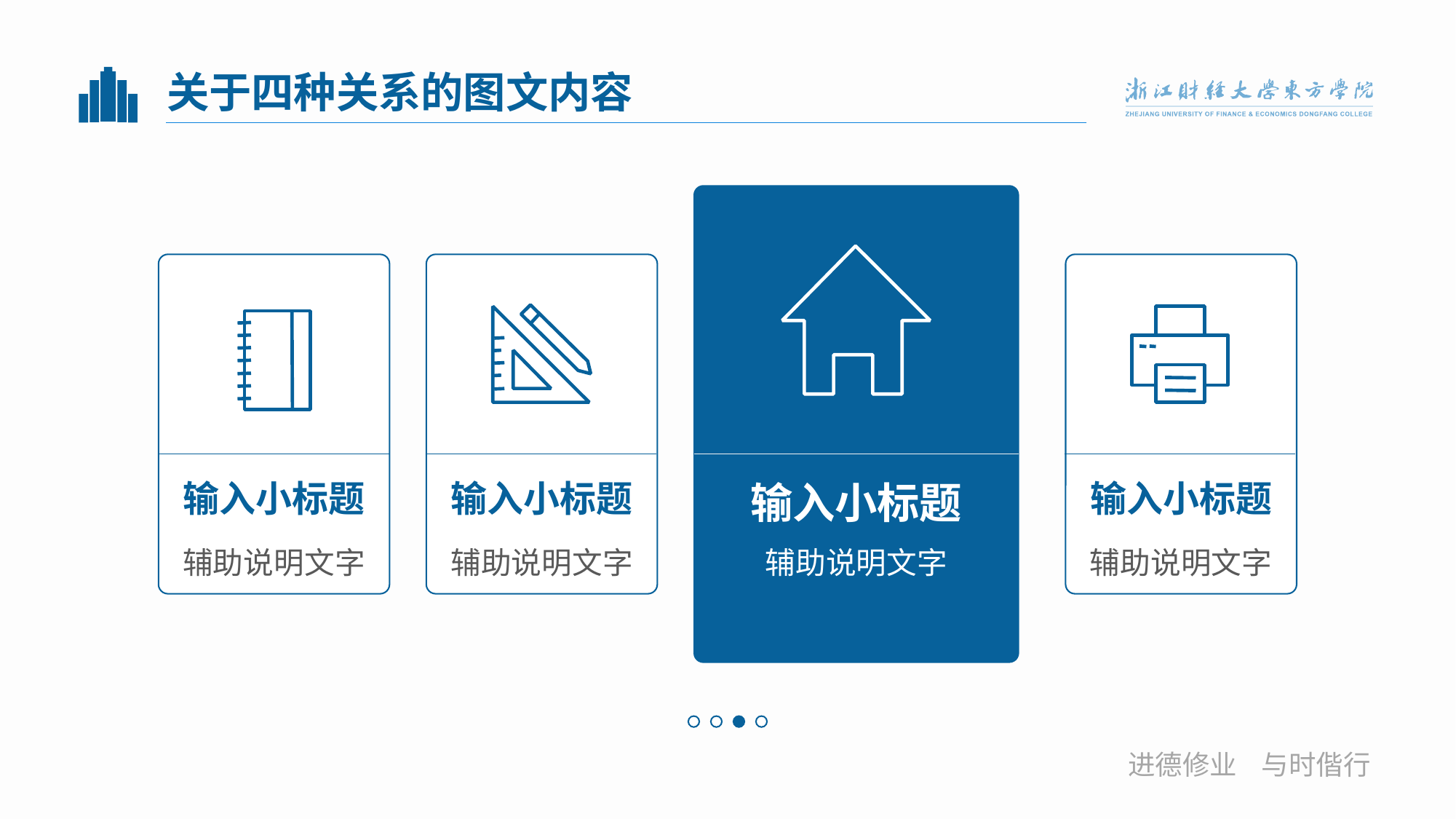

# 关于四种关系的图文内容

输入小标题
输入小标题
输入小标题
输入小标题
辅助说明文字
辅助说明文字
辅助说明文字
辅助说明文字